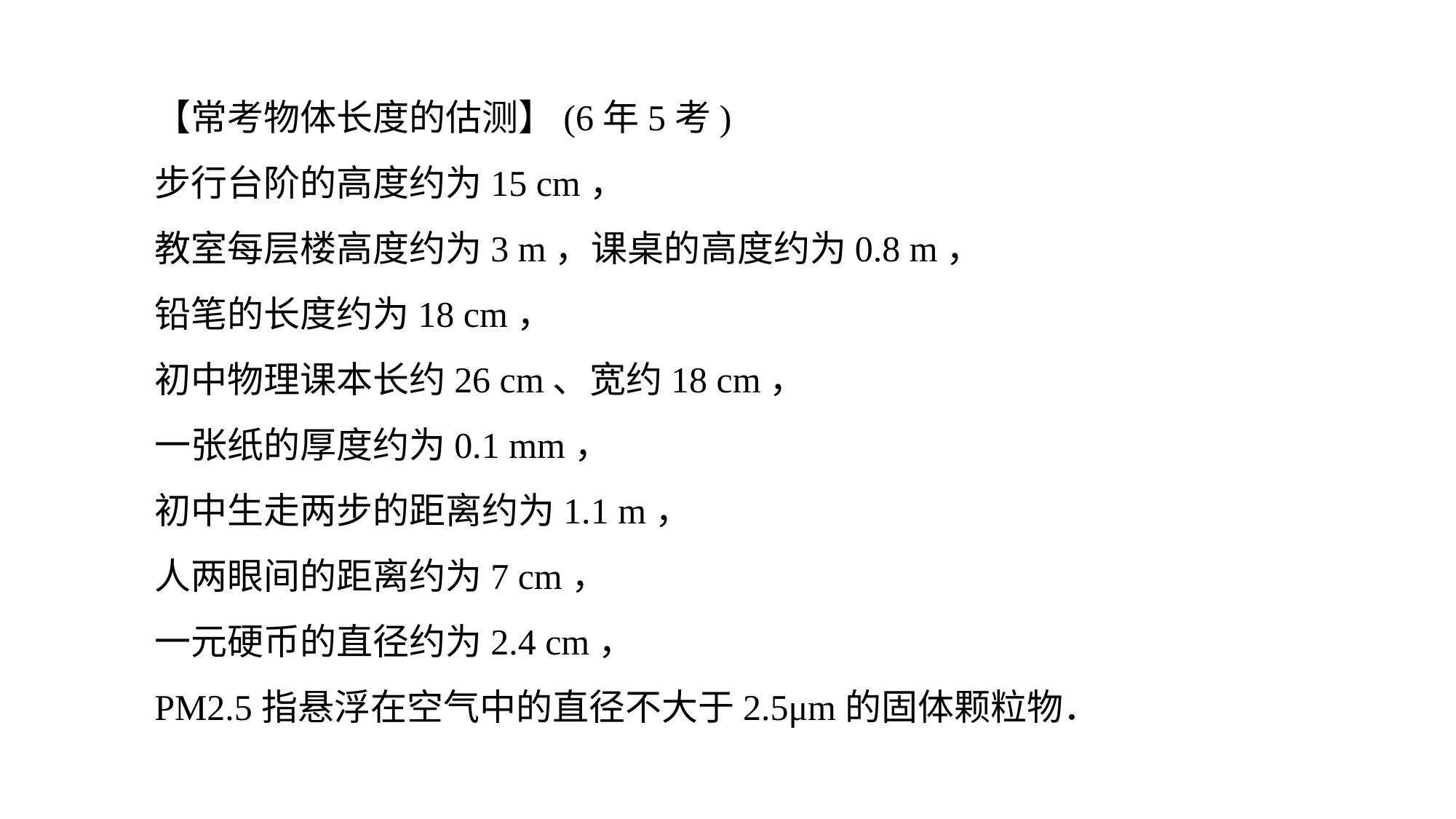

【常考物体长度的估测】(6年5考)步行台阶的高度约为15 cm，
教室每层楼高度约为3 m，课桌的高度约为0.8 m，
铅笔的长度约为18 cm，
初中物理课本长约26 cm、宽约18 cm，
一张纸的厚度约为0.1 mm，
初中生走两步的距离约为1.1 m，
人两眼间的距离约为7 cm，
一元硬币的直径约为2.4 cm，
PM2.5指悬浮在空气中的直径不大于2.5μm的固体颗粒物．